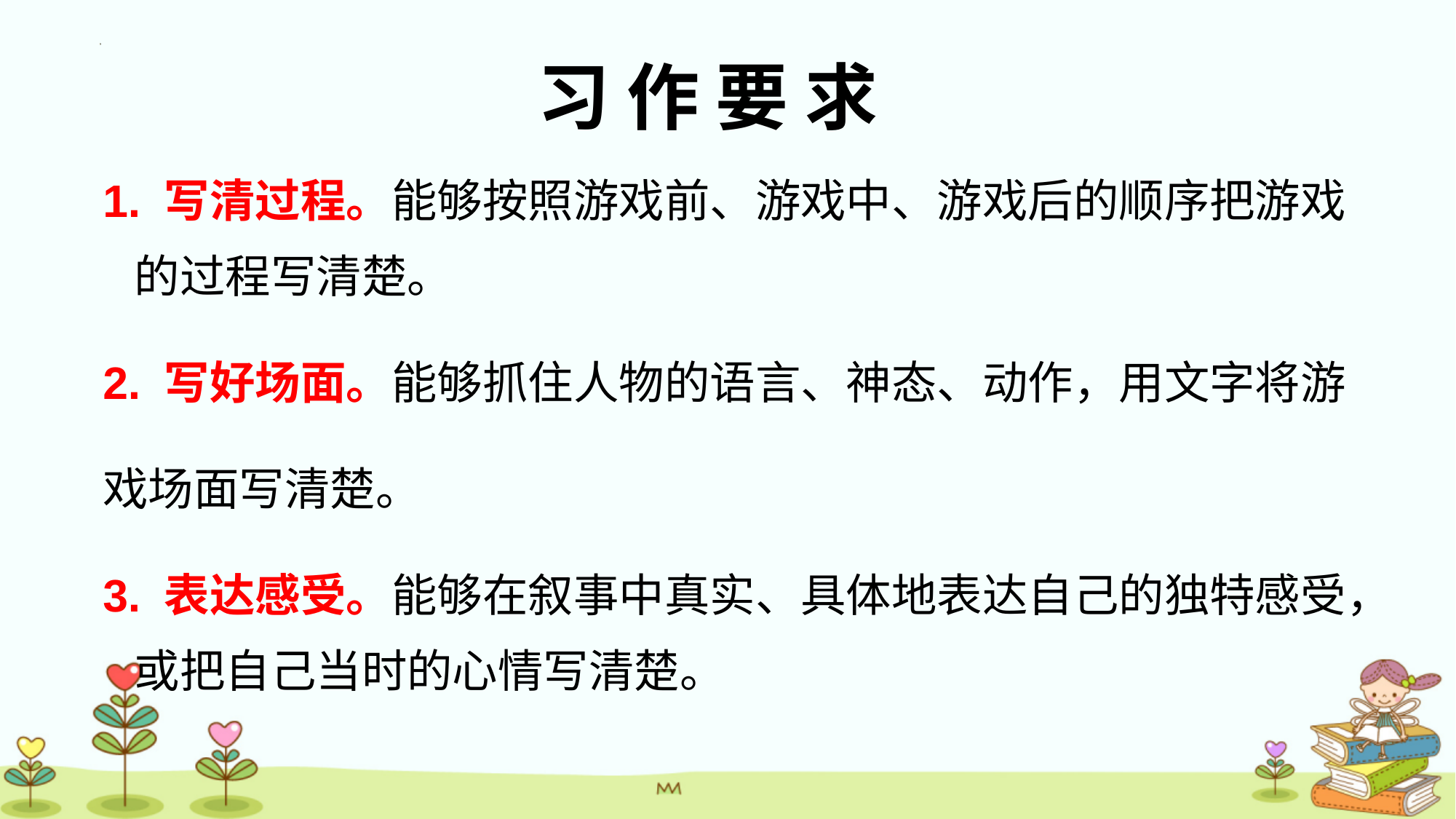

习 作 要 求
1. 写清过程。能够按照游戏前、游戏中、游戏后的顺序把游戏
  的过程写清楚。
2. 写好场面。能够抓住人物的语言、神态、动作，用文字将游戏场面写清楚。
3. 表达感受。能够在叙事中真实、具体地表达自己的独特感受，
  或把自己当时的心情写清楚。